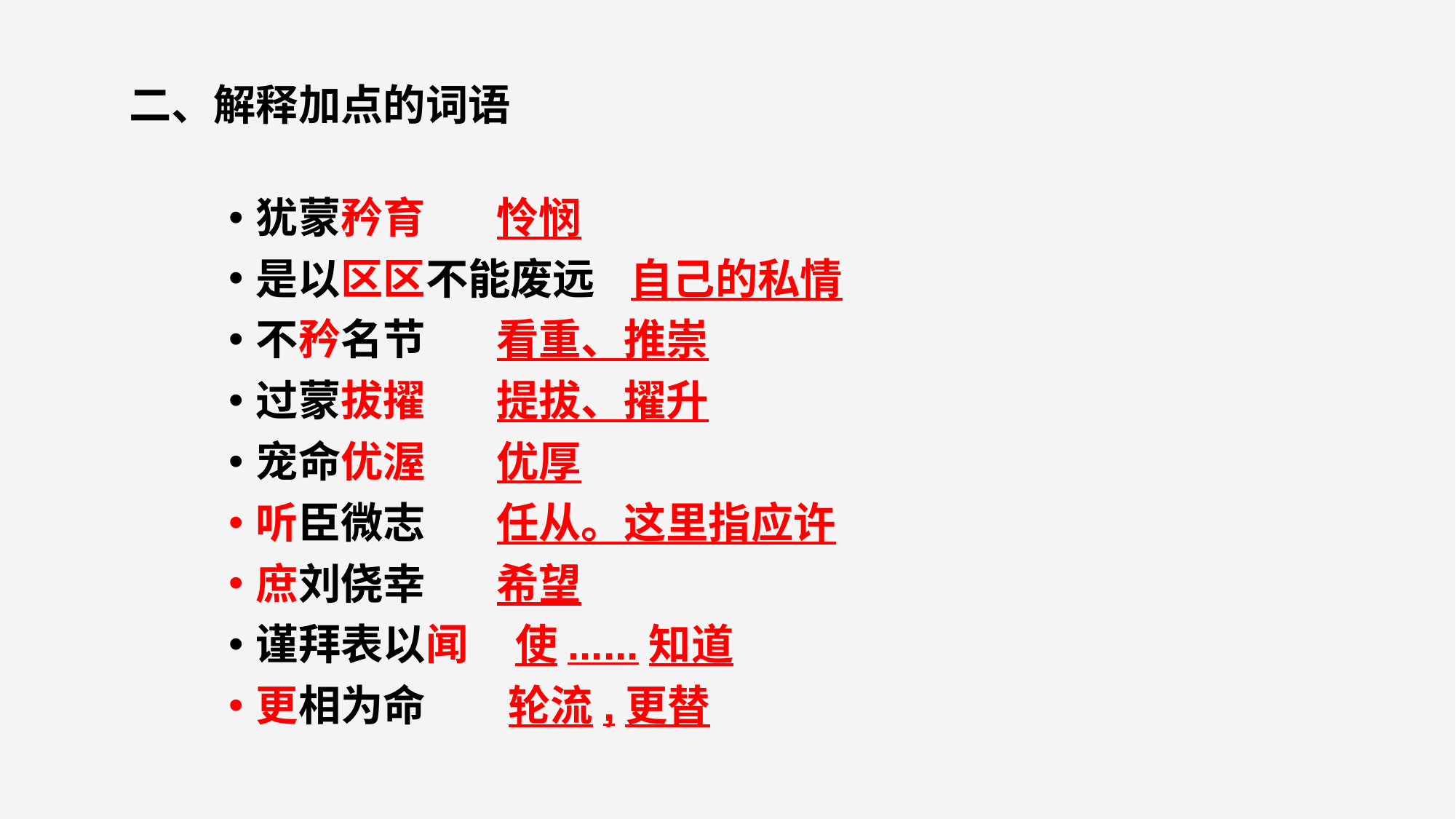

二、解释加点的词语
犹蒙矜育      怜悯
是以区区不能废远   自己的私情
不矜名节      看重、推崇
过蒙拔擢      提拔、擢升
宠命优渥      优厚
听臣微志      任从。这里指应许
庶刘侥幸      希望
谨拜表以闻    使......知道
更相为命       轮流,更替